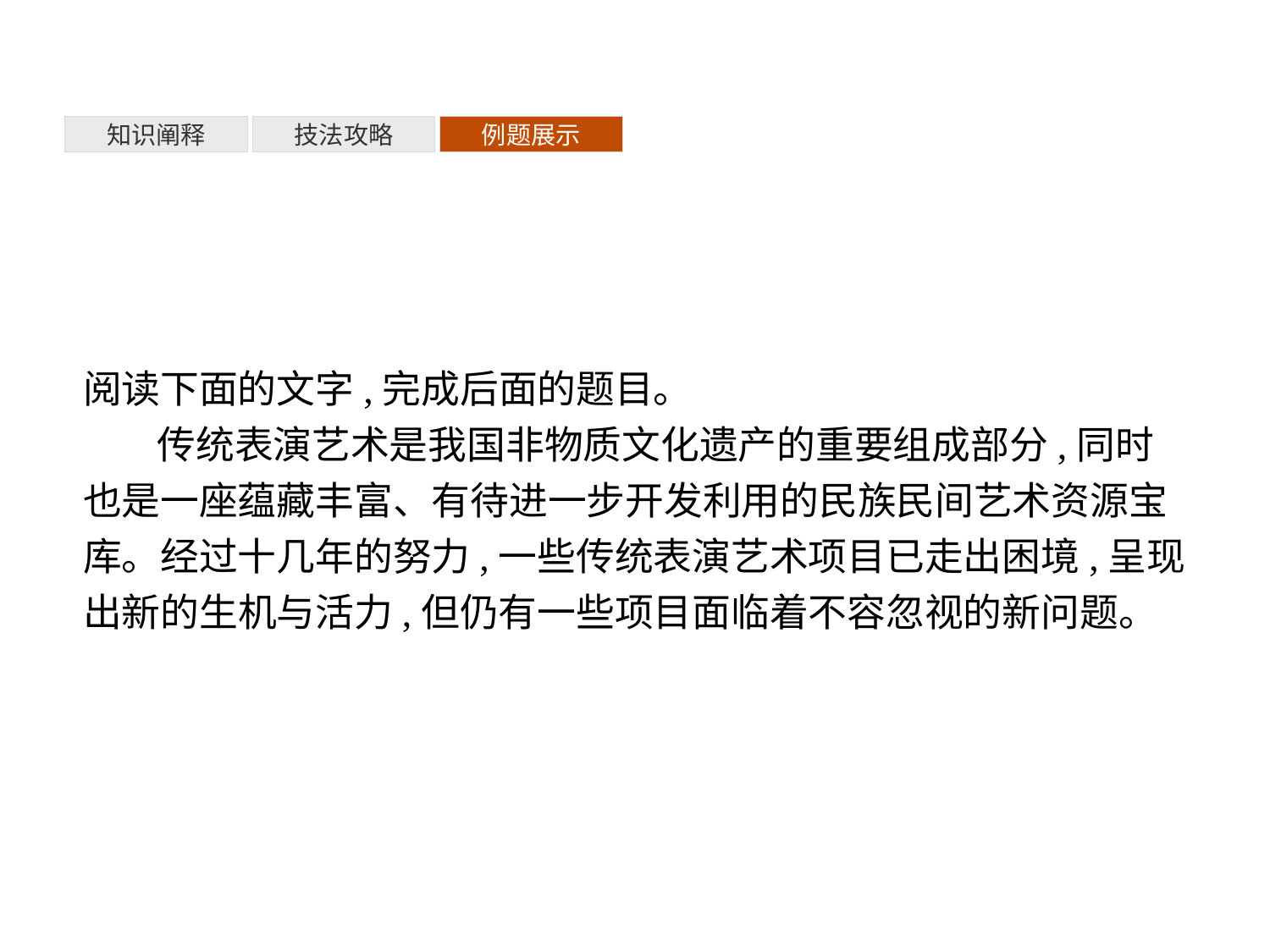

知识阐释
技法攻略
例题展示
阅读下面的文字,完成后面的题目。
传统表演艺术是我国非物质文化遗产的重要组成部分,同时也是一座蕴藏丰富、有待进一步开发利用的民族民间艺术资源宝库。经过十几年的努力,一些传统表演艺术项目已走出困境,呈现出新的生机与活力,但仍有一些项目面临着不容忽视的新问题。